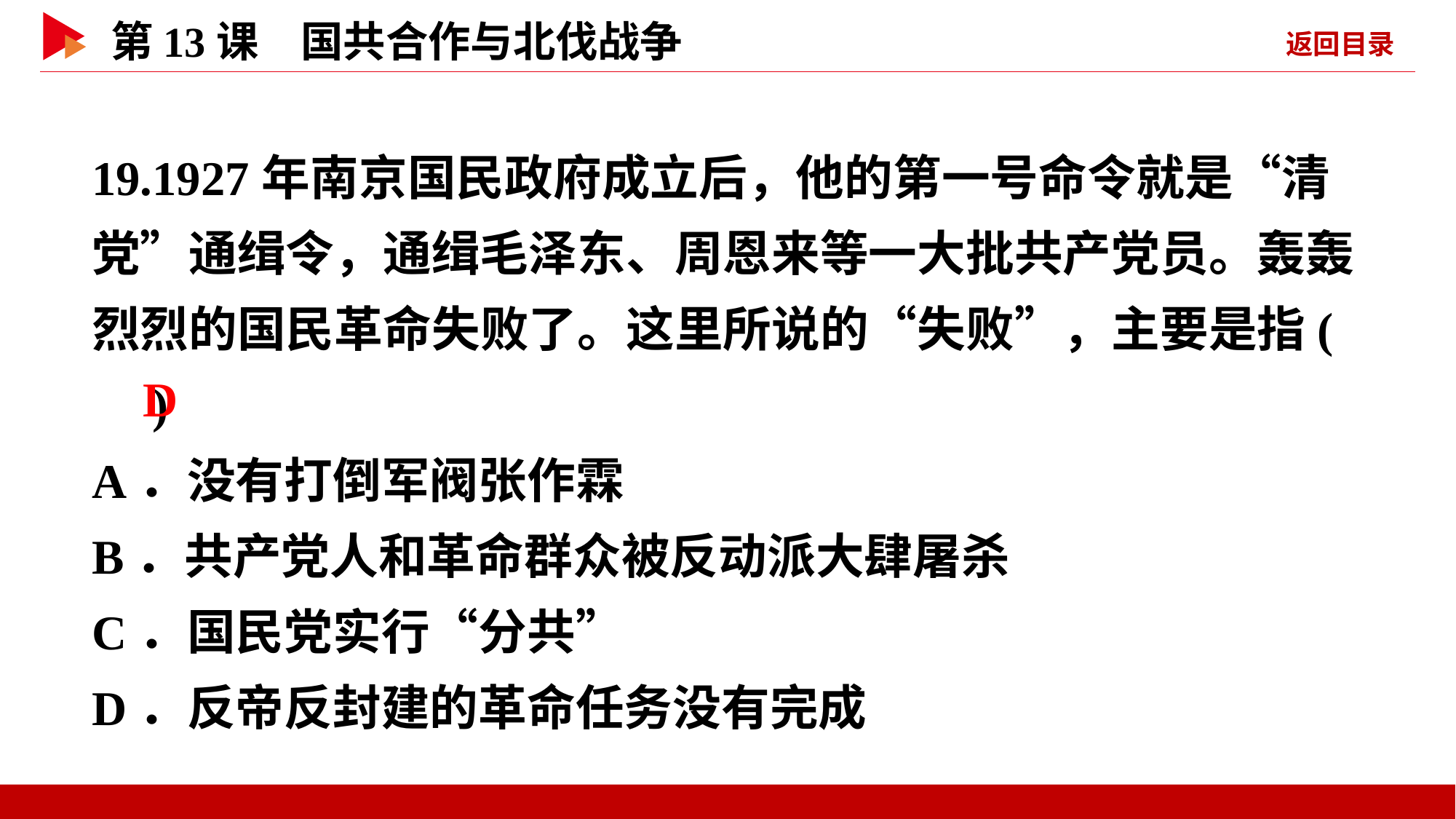

19.1927年南京国民政府成立后，他的第一号命令就是“清党”通缉令，通缉毛泽东、周恩来等一大批共产党员。轰轰烈烈的国民革命失败了。这里所说的“失败”，主要是指(        )
A．没有打倒军阀张作霖
B．共产党人和革命群众被反动派大肆屠杀
C．国民党实行“分共”
D．反帝反封建的革命任务没有完成
   D